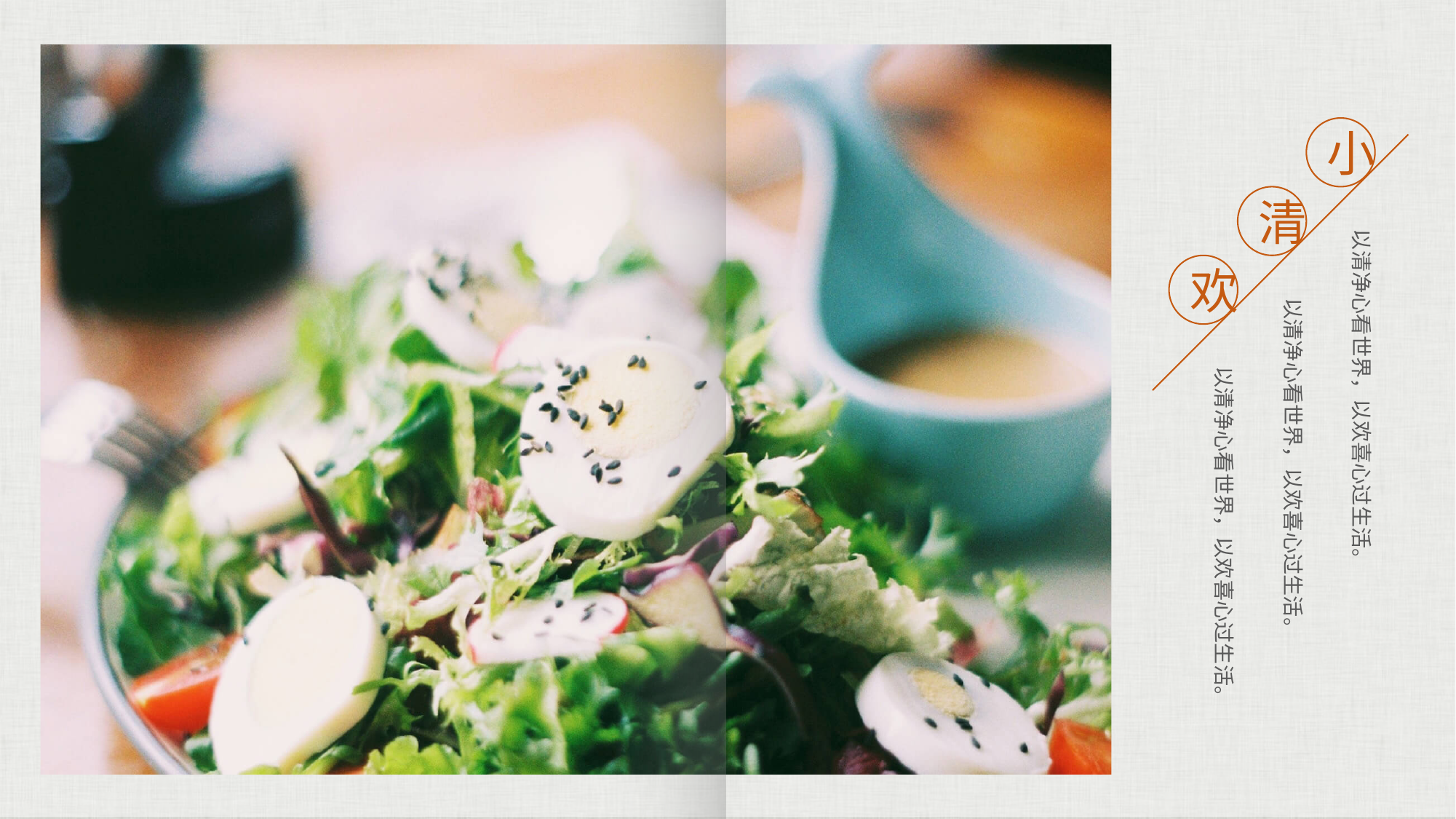

小
清
以清净心看世界，以欢喜心过生活。
欢
以清净心看世界，以欢喜心过生活。
以清净心看世界，以欢喜心过生活。